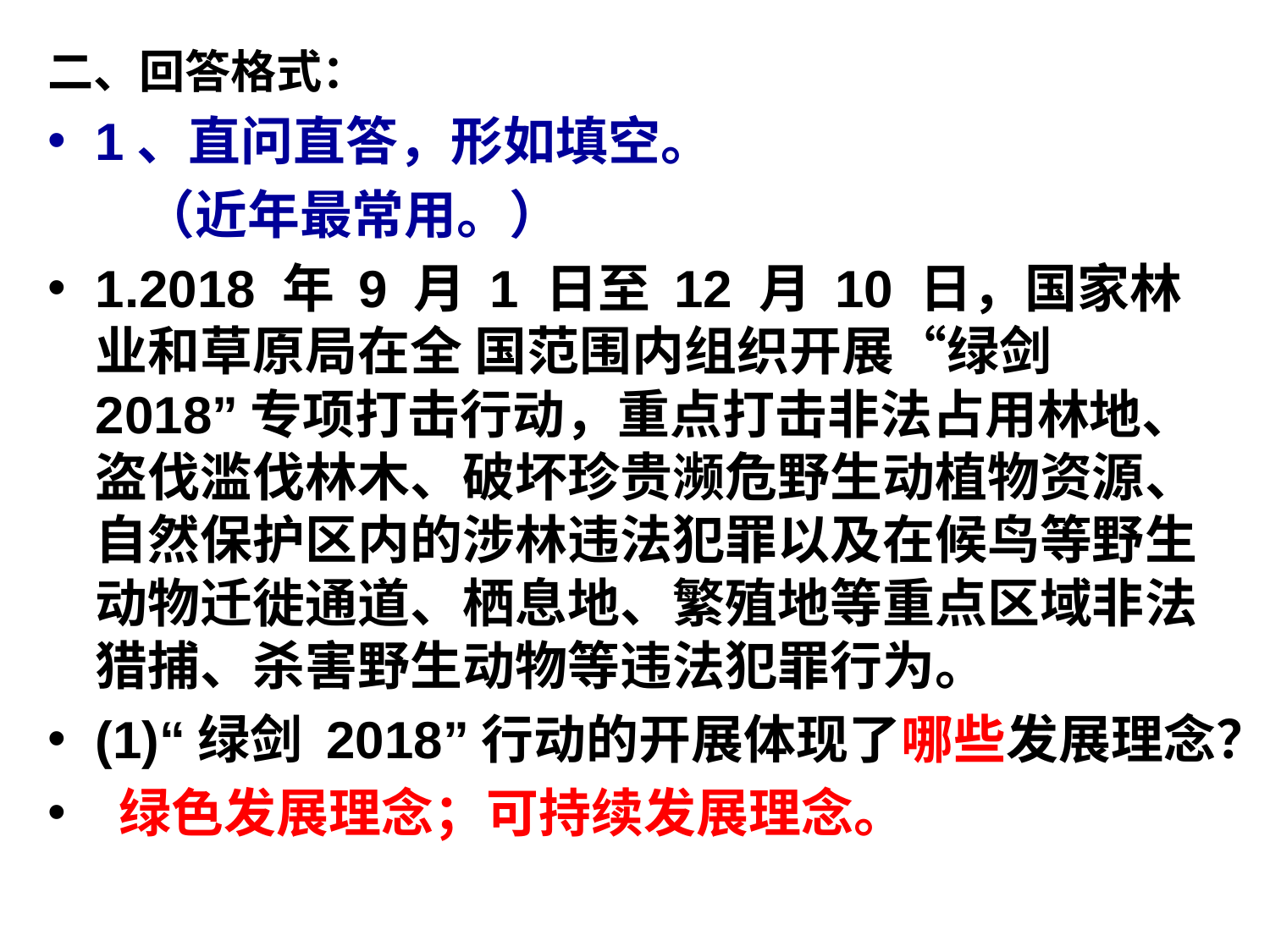

二、回答格式：
1、直问直答，形如填空。
       （近年最常用。）
1.2018 年 9 月 1 日至 12 月 10 日，国家林业和草原局在全 国范围内组织开展“绿剑 2018”专项打击行动，重点打击非法占用林地、盗伐滥伐林木、破坏珍贵濒危野生动植物资源、 自然保护区内的涉林违法犯罪以及在候鸟等野生动物迁徙通道、栖息地、繁殖地等重点区域非法猎捕、杀害野生动物等违法犯罪行为。
(1)“绿剑 2018”行动的开展体现了哪些发展理念？
 绿色发展理念；可持续发展理念。